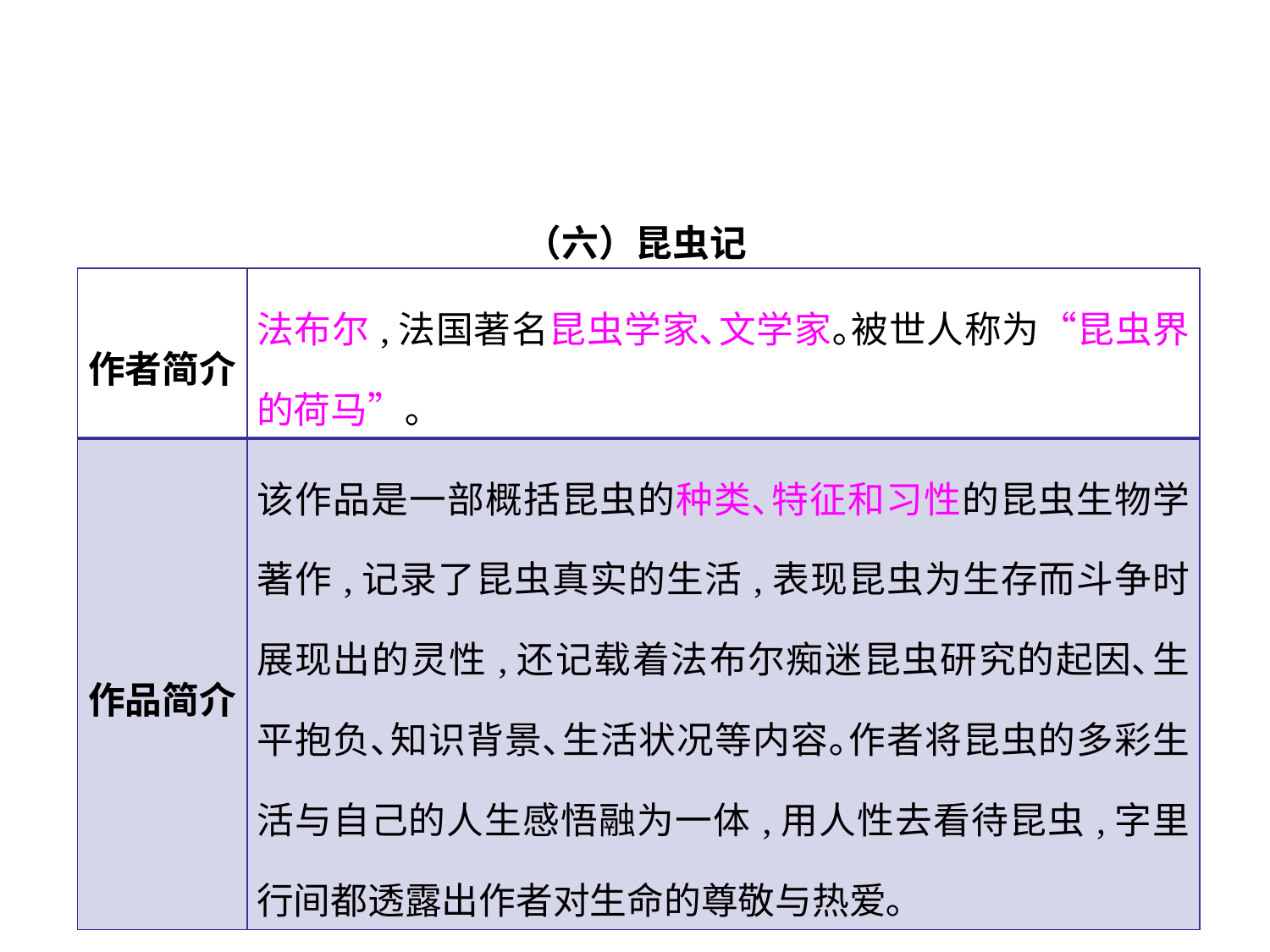

（六）昆虫记
| 作者简介 | 法布尔,法国著名昆虫学家､文学家｡被世人称为“昆虫界的荷马”｡ |
| --- | --- |
| 作品简介 | 该作品是一部概括昆虫的种类､特征和习性的昆虫生物学著作,记录了昆虫真实的生活,表现昆虫为生存而斗争时展现出的灵性,还记载着法布尔痴迷昆虫研究的起因､生平抱负､知识背景､生活状况等内容｡作者将昆虫的多彩生活与自己的人生感悟融为一体,用人性去看待昆虫,字里行间都透露出作者对生命的尊敬与热爱｡ |